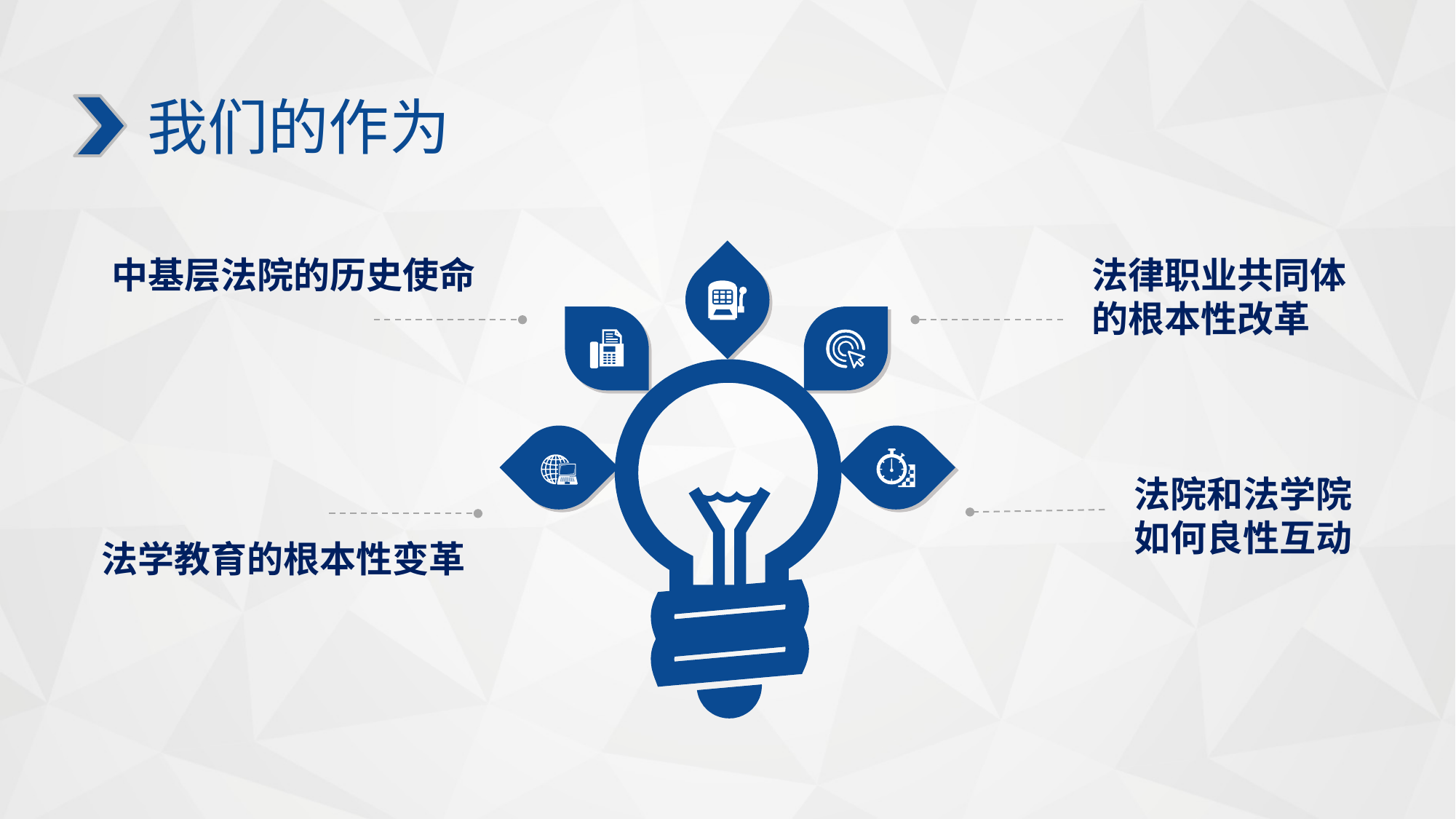

我们的作为

中基层法院的历史使命
法律职业共同体的根本性改革

法院和法学院如何良性互动
法学教育的根本性变革